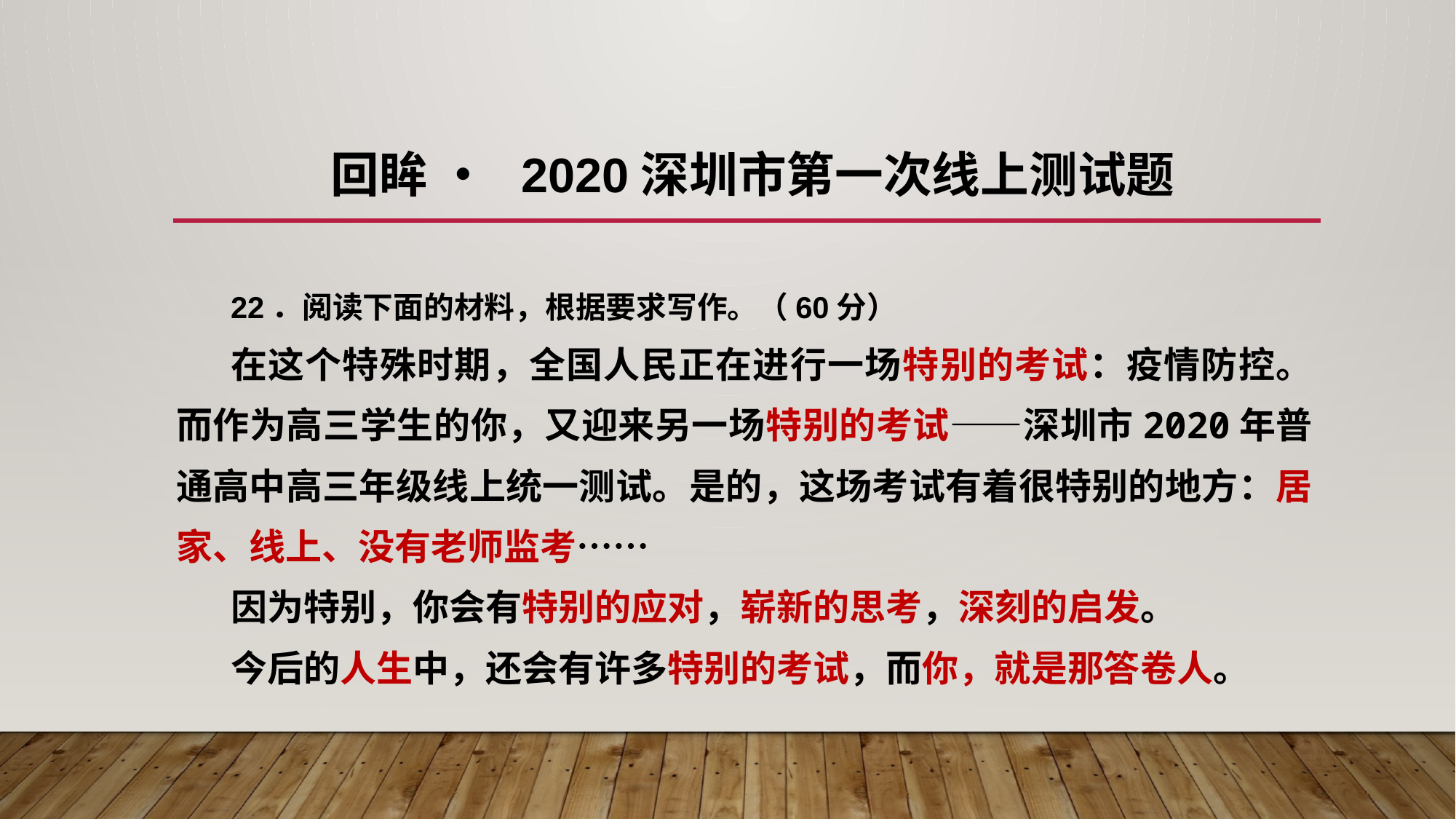

# 回眸 •  2020深圳市第一次线上测试题
22．阅读下面的材料，根据要求写作。（60分）
在这个特殊时期，全国人民正在进行一场特别的考试：疫情防控。而作为高三学生的你，又迎来另一场特别的考试——深圳市2020年普通高中高三年级线上统一测试。是的，这场考试有着很特别的地方：居家、线上、没有老师监考……
因为特别，你会有特别的应对，崭新的思考，深刻的启发。
今后的人生中，还会有许多特别的考试，而你，就是那答卷人。